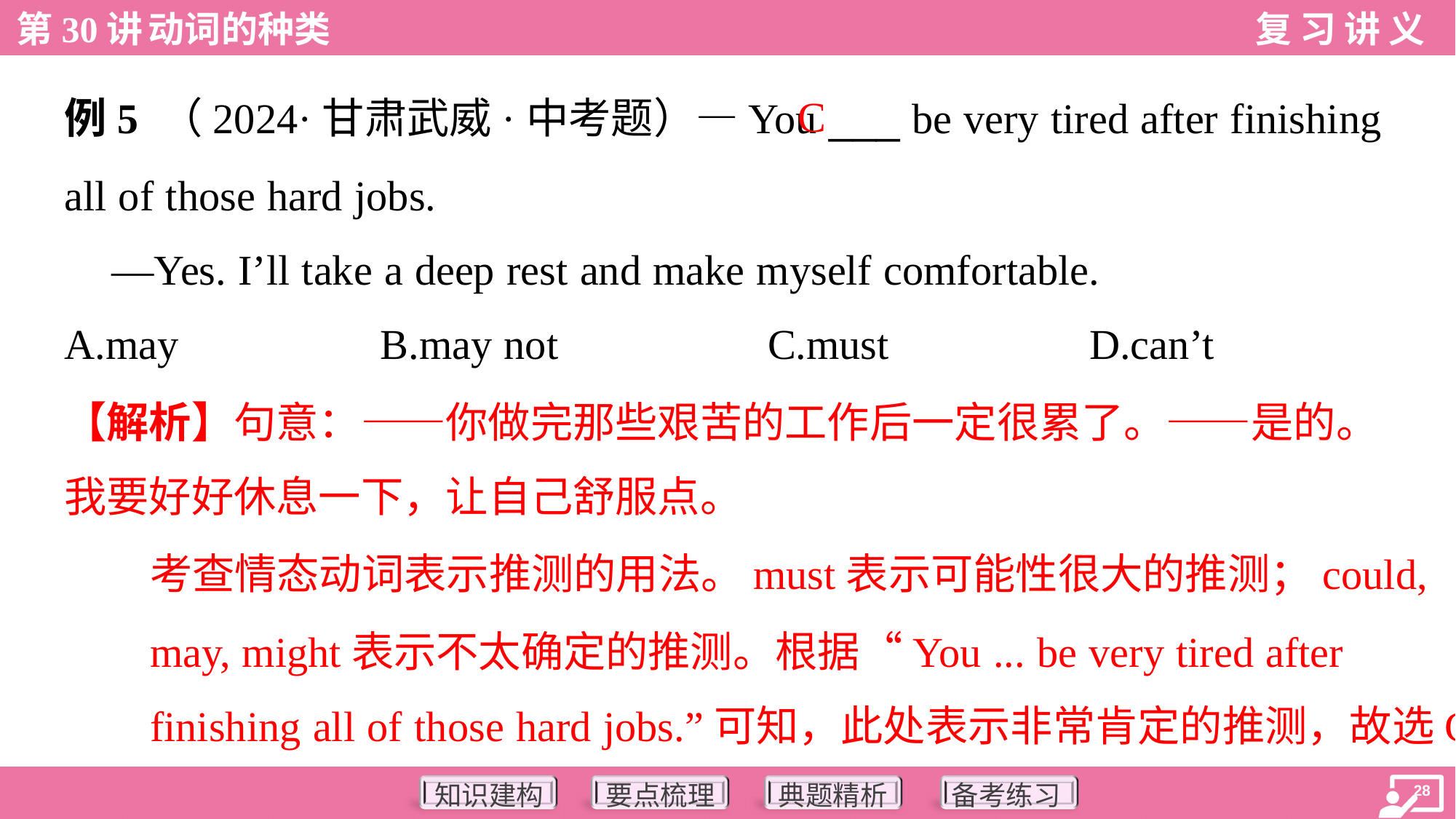

例5 （2024·甘肃武威·中考题）—You ___ be very tired after finishing
all of those hard jobs.
    —Yes. I’ll take a deep rest and make myself comfortable.
C
A.may	B.may not	C.must	D.can’t
【解析】句意：——你做完那些艰苦的工作后一定很累了。——是的。
我要好好休息一下，让自己舒服点。
考查情态动词表示推测的用法。must表示可能性很大的推测；could,
may, might表示不太确定的推测。根据“You ... be very tired after
finishing all of those hard jobs.”可知，此处表示非常肯定的推测，故选C。